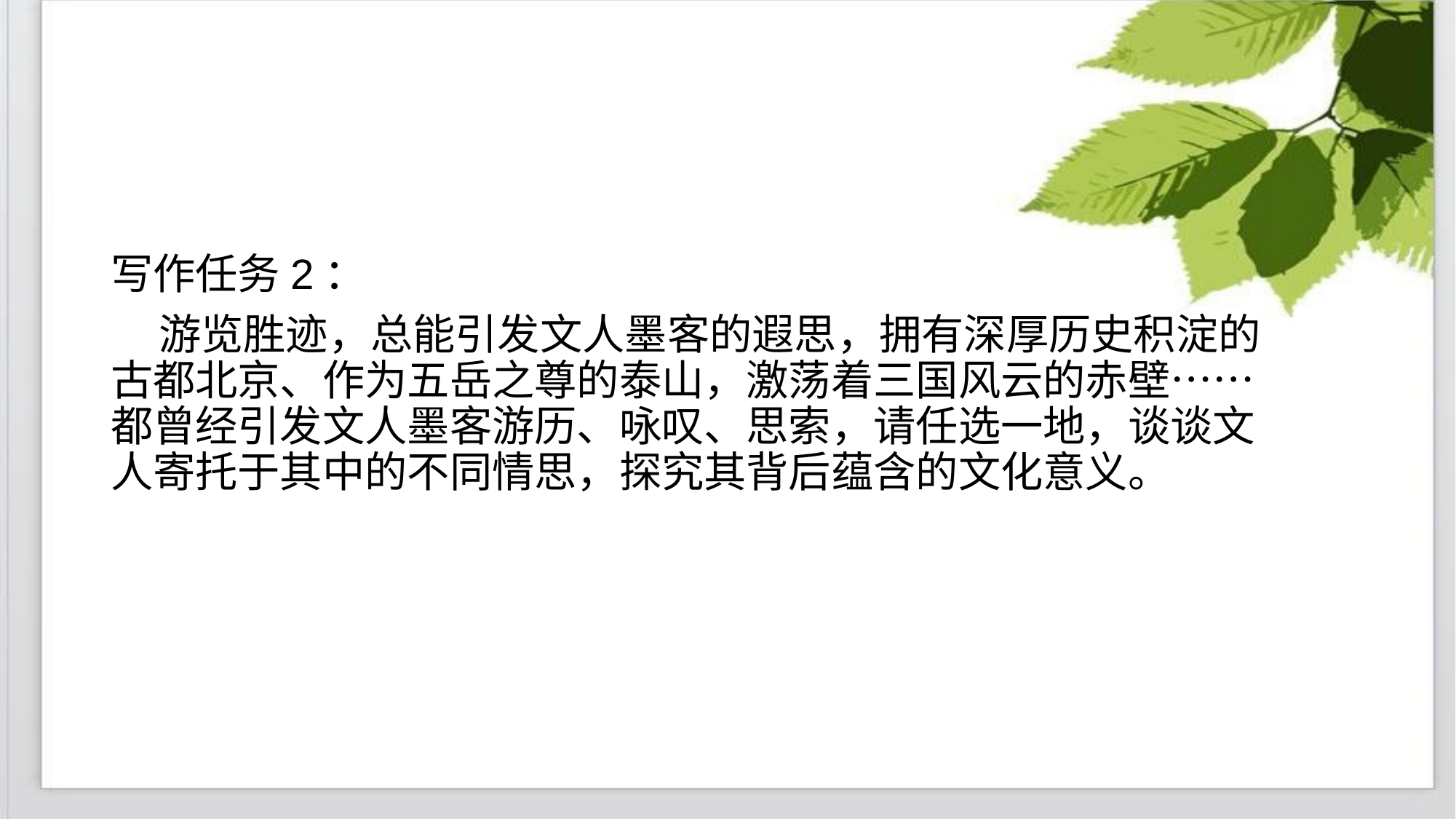

#
写作任务2：
    游览胜迹，总能引发文人墨客的遐思，拥有深厚历史积淀的古都北京、作为五岳之尊的泰山，激荡着三国风云的赤壁……都曾经引发文人墨客游历、咏叹、思索，请任选一地，谈谈文人寄托于其中的不同情思，探究其背后蕴含的文化意义。